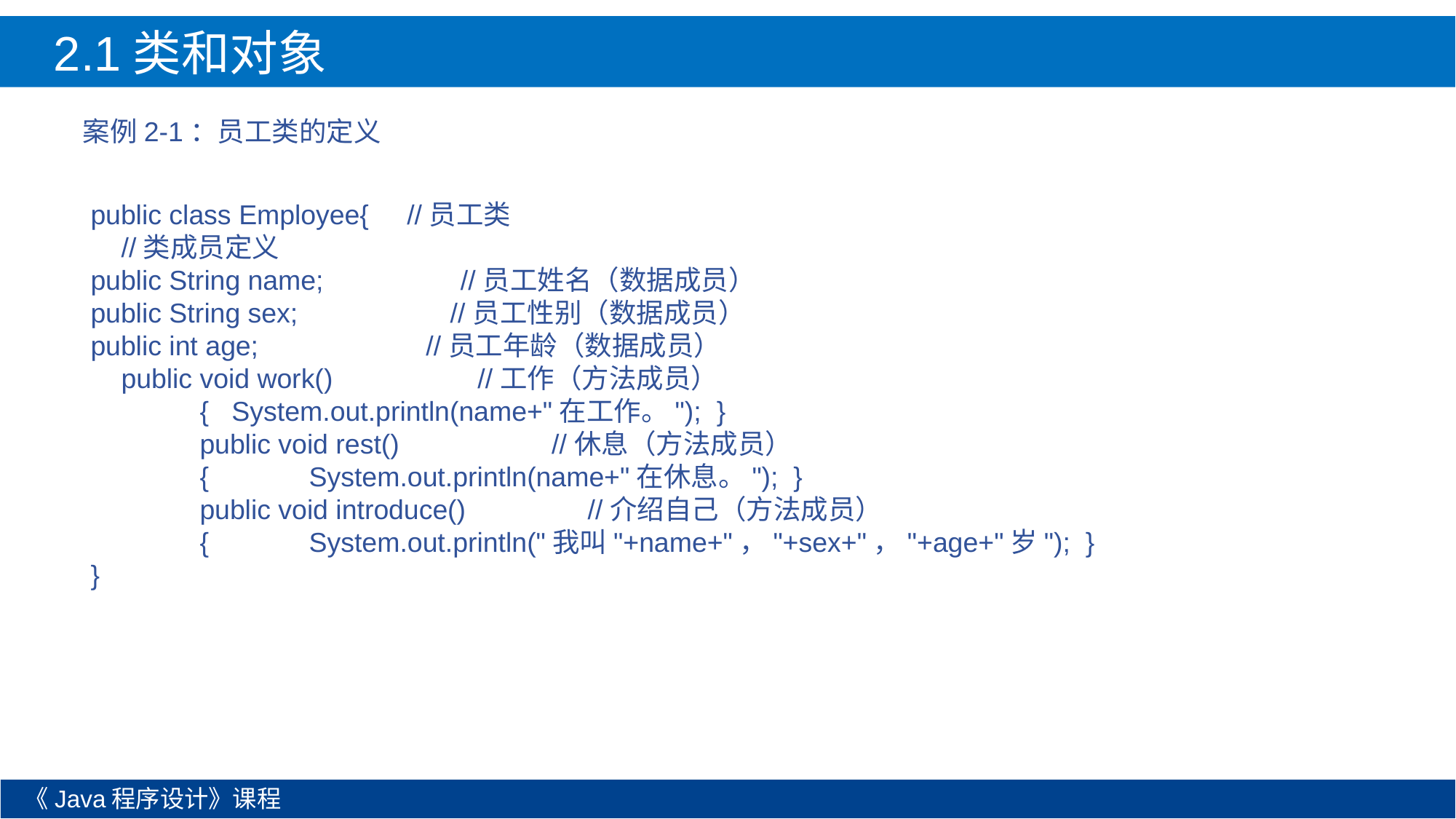

2.1类和对象
案例2-1：员工类的定义
public class Employee{     //员工类
    //类成员定义
public String name;                  //员工姓名（数据成员）
public String sex;                    //员工性别（数据成员）
public int age;                      //员工年龄（数据成员）
    public void work()                   //工作（方法成员）
	{   System.out.println(name+"在工作。");  }
	public void rest()                    //休息（方法成员）
	{	System.out.println(name+"在休息。");  }
	public void introduce()                //介绍自己（方法成员）
	{	System.out.println("我叫"+name+"，"+sex+"，"+age+"岁");  }
}
《Java程序设计》课程